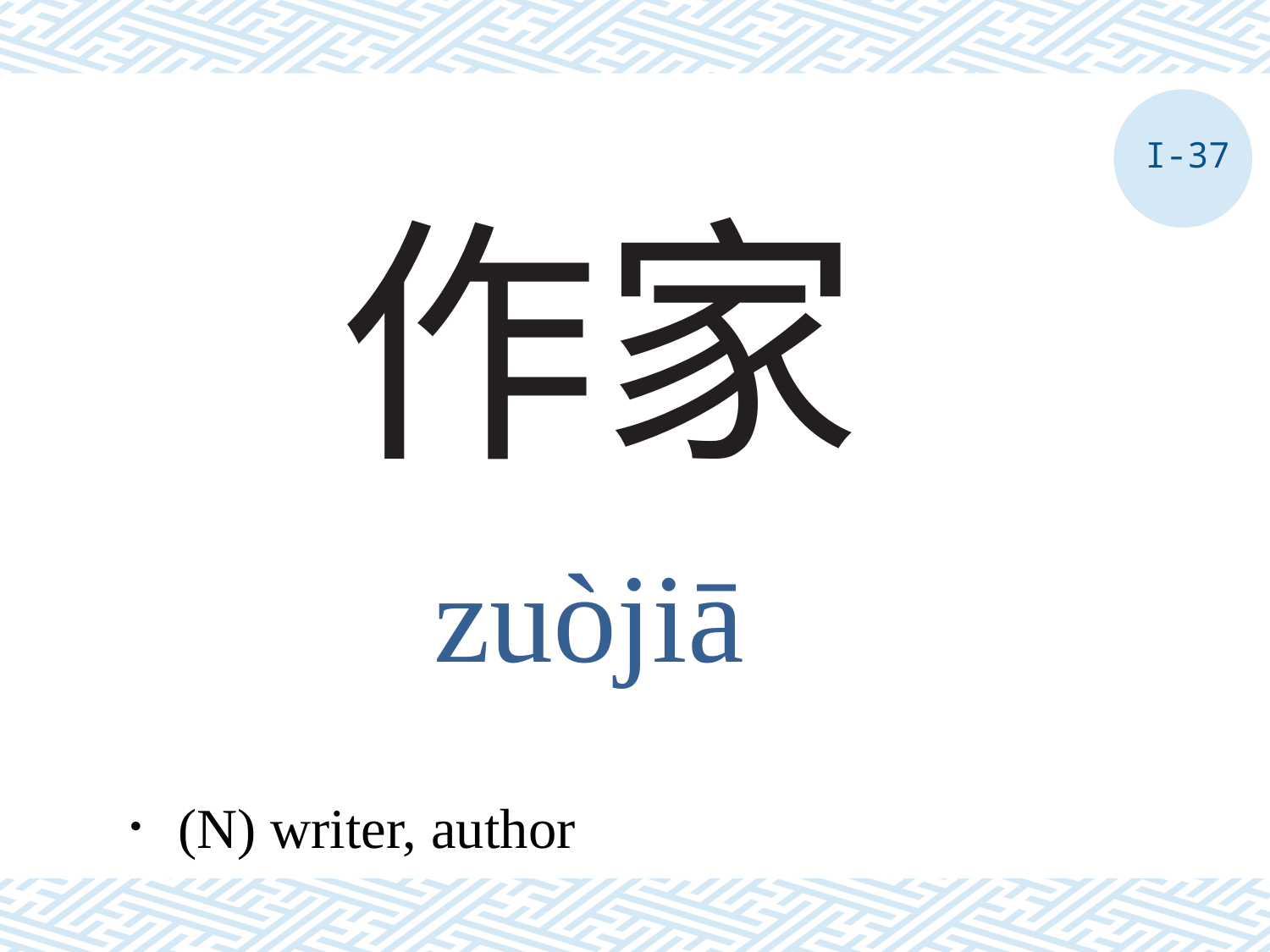

I-37

# 作家
zuòjiā
．(N) writer, author